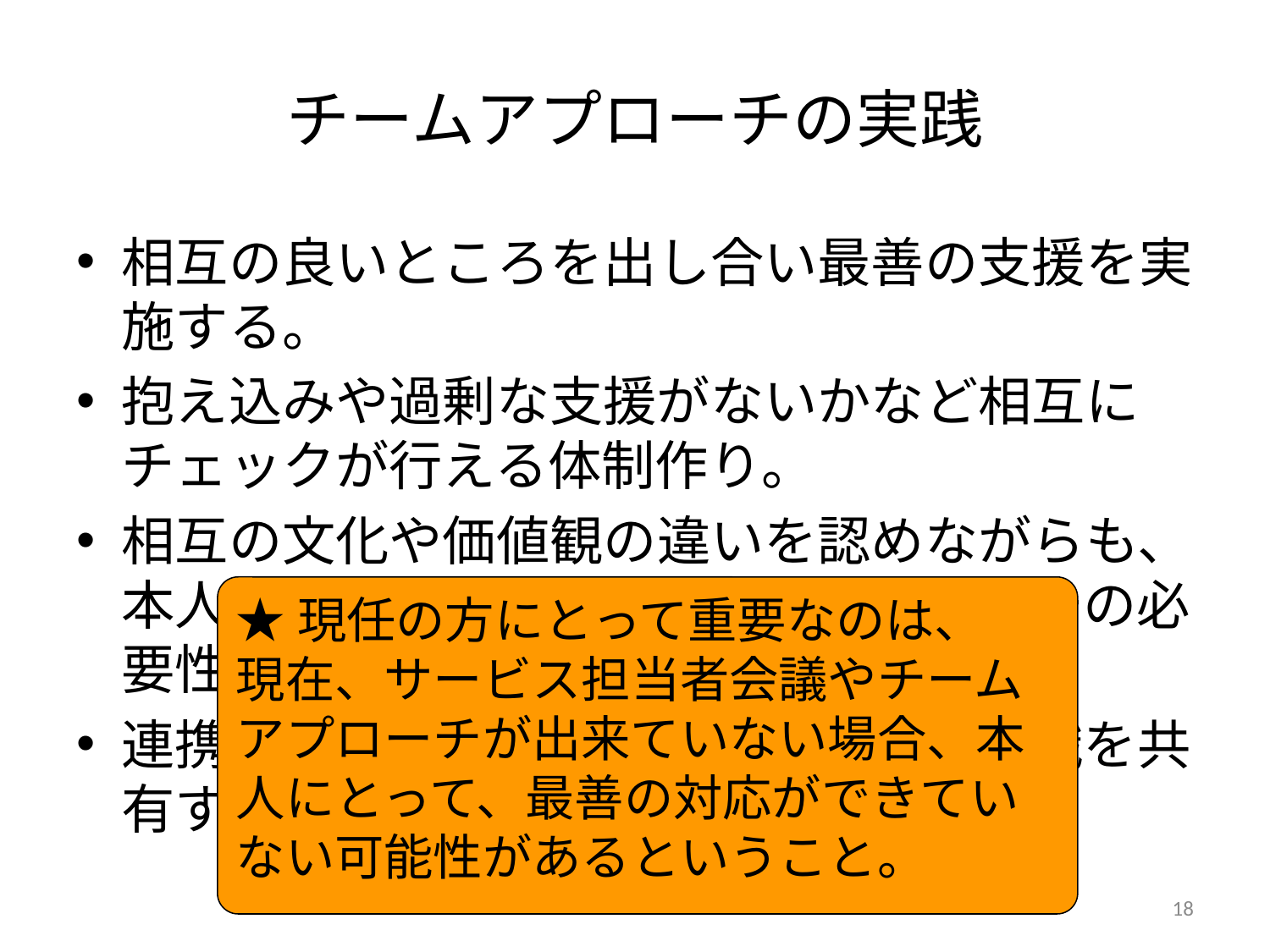

# チームアプローチの実践
相互の良いところを出し合い最善の支援を実施する。
抱え込みや過剰な支援がないかなど相互にチェックが行える体制作り。
相互の文化や価値観の違いを認めながらも、本人中心支援に向けたチームアプローチの必要性を理解する。
連携（チームアプローチ）の５つの認識を共有する。
★現任の方にとって重要なのは、
現在、サービス担当者会議やチームアプローチが出来ていない場合、本人にとって、最善の対応ができていない可能性があるということ。
18